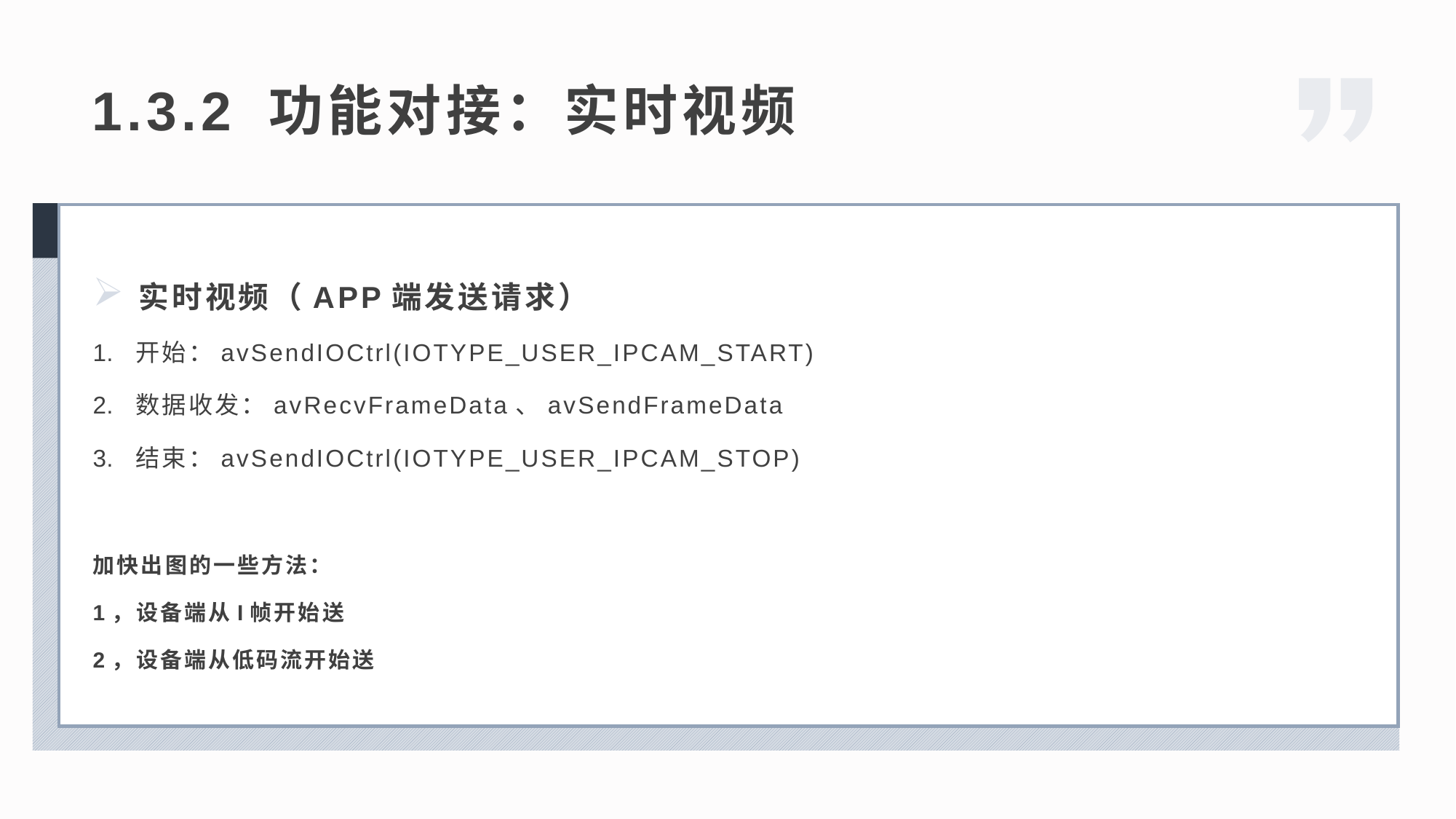

1.3.2 功能对接：实时视频

阿

实时视频（APP端发送请求）
开始：avSendIOCtrl(IOTYPE_USER_IPCAM_START)
数据收发：avRecvFrameData、avSendFrameData
结束：avSendIOCtrl(IOTYPE_USER_IPCAM_STOP)

加快出图的一些方法：
1，设备端从I帧开始送
2，设备端从低码流开始送